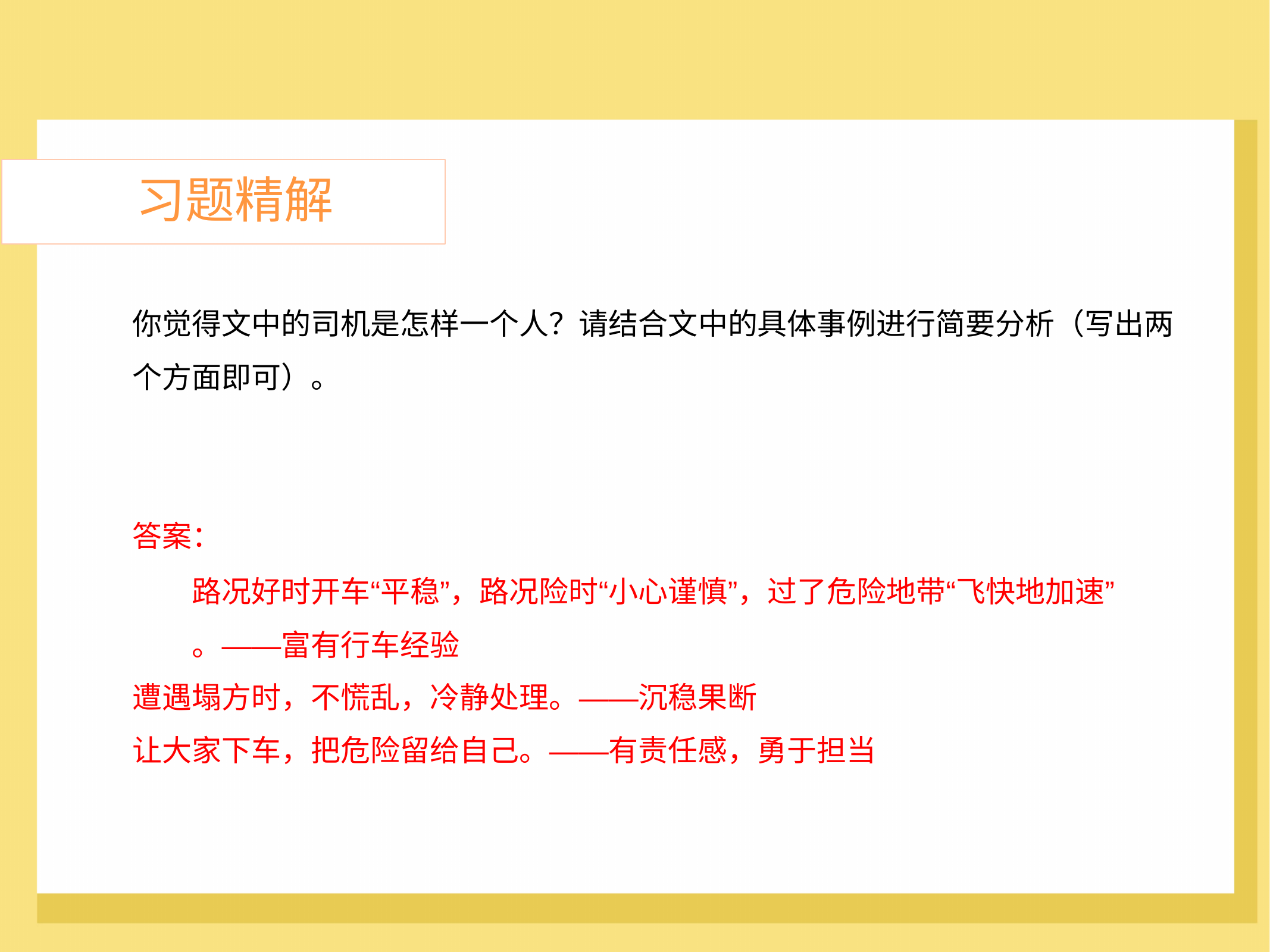

习题精解
你觉得文中的司机是怎样一个人？请结合文中的具体事例进行简要分析（写出两

个方面即可）。
答案：
路况好时开车“平稳”，路况险时“小心谨慎”，过了危险地带“飞快地加速”

。——富有行车经验
遭遇塌方时，不慌乱，冷静处理。——沉稳果断
让大家下车，把危险留给自己。——有责任感，勇于担当